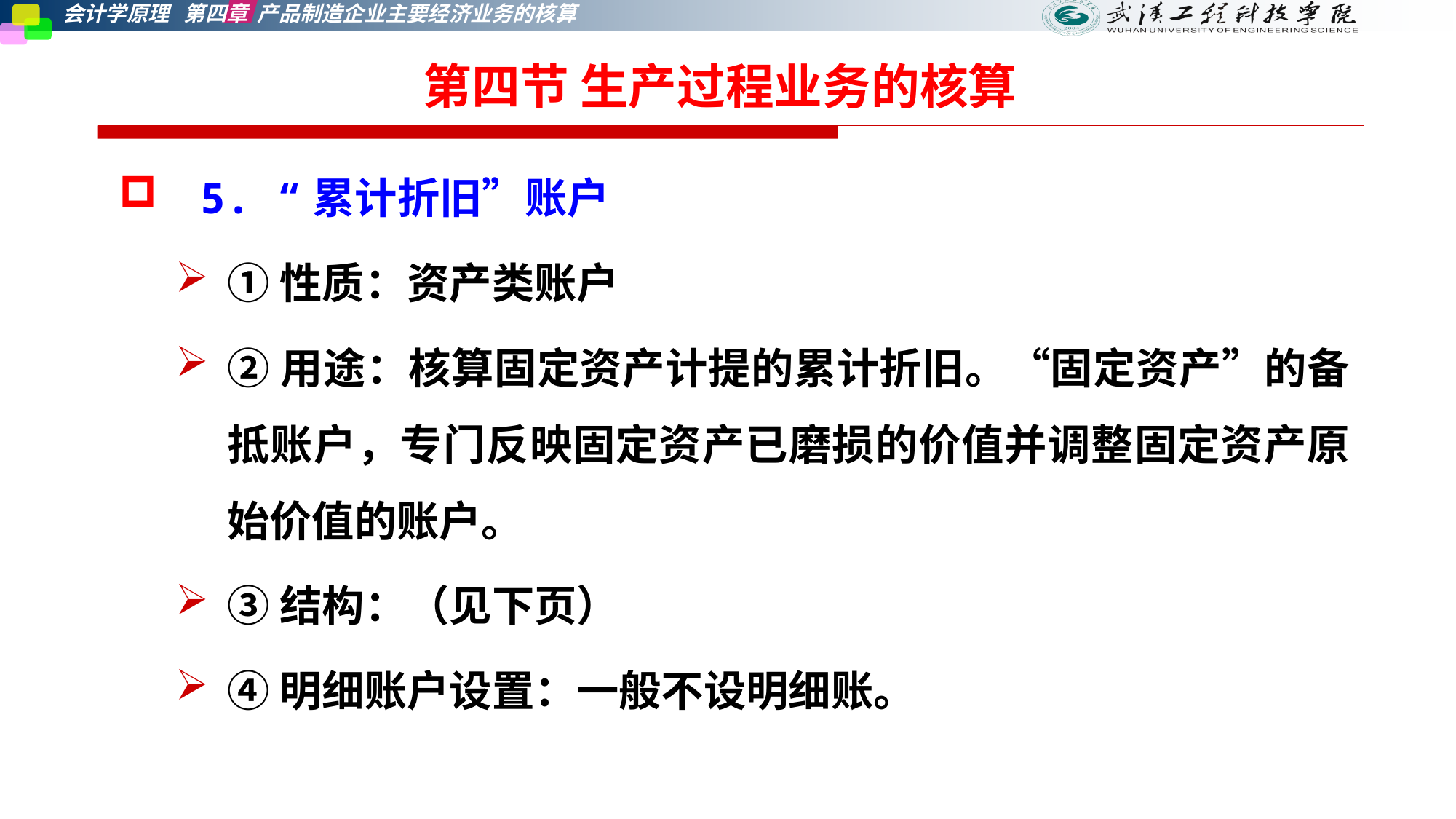

第四节 生产过程业务的核算
 5. “累计折旧”账户
①性质：资产类账户
②用途：核算固定资产计提的累计折旧。“固定资产”的备抵账户，专门反映固定资产已磨损的价值并调整固定资产原始价值的账户。
③结构：（见下页）
④明细账户设置：一般不设明细账。